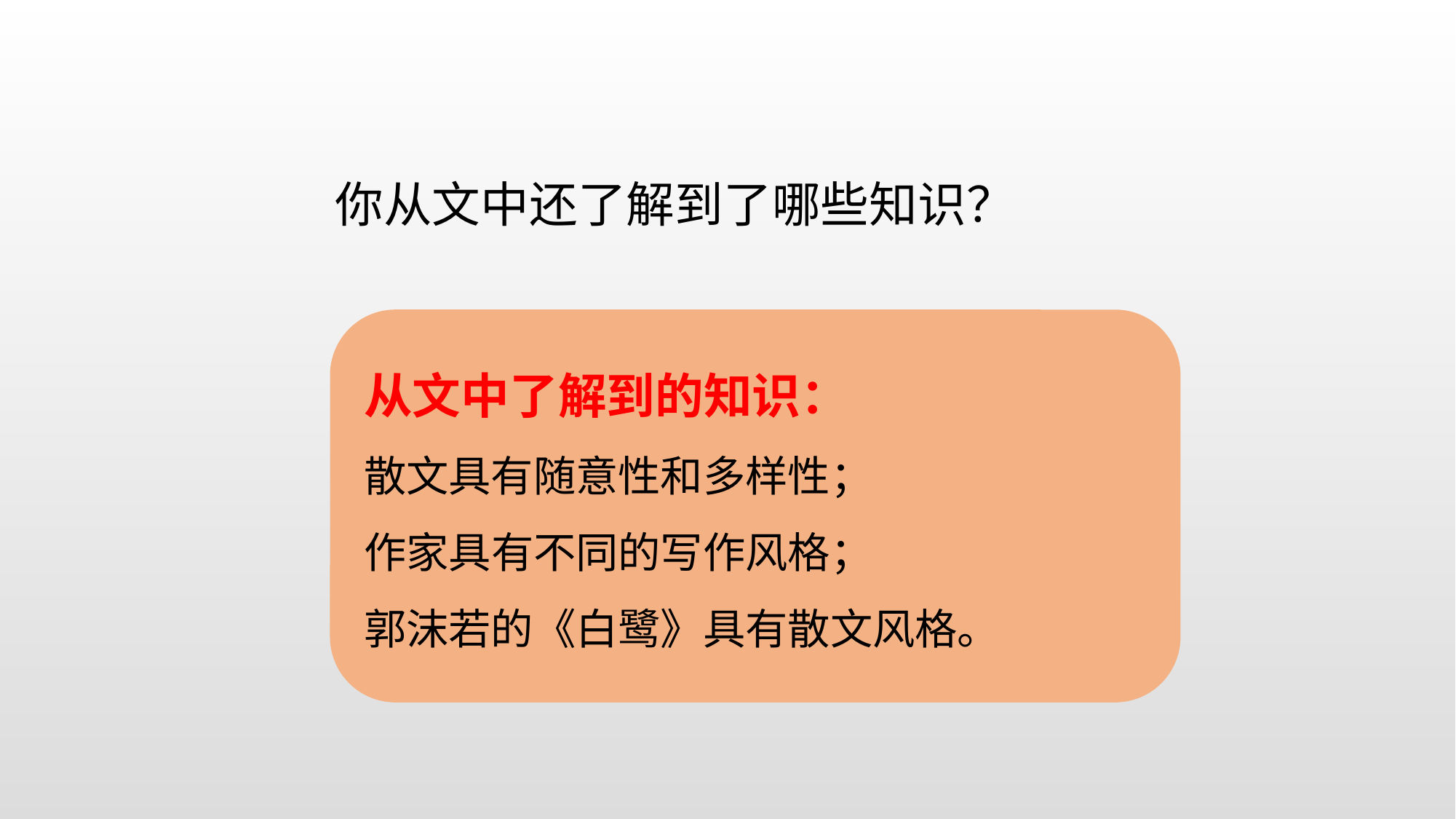

你从文中还了解到了哪些知识？

从文中了解到的知识：
散文具有随意性和多样性；
作家具有不同的写作风格；
郭沫若的《白鹭》具有散文风格。